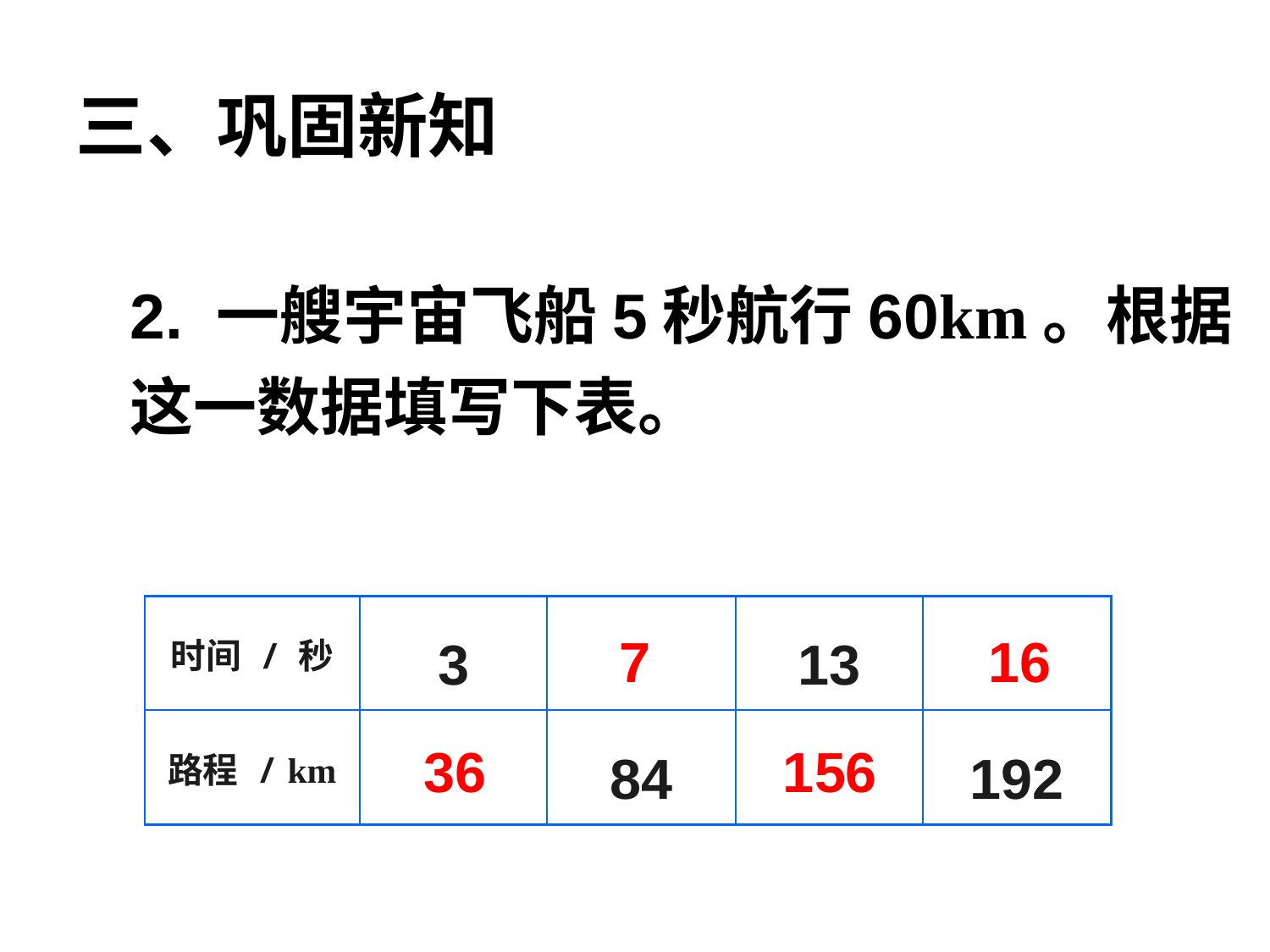

三、巩固新知
2. 一艘宇宙飞船5秒航行60km。根据这一数据填写下表。
| 时间 / 秒 | 3 |  | 13 |  |
| --- | --- | --- | --- | --- |
| 路程 / km |  | 84 |  | 192 |
7
16
36
156